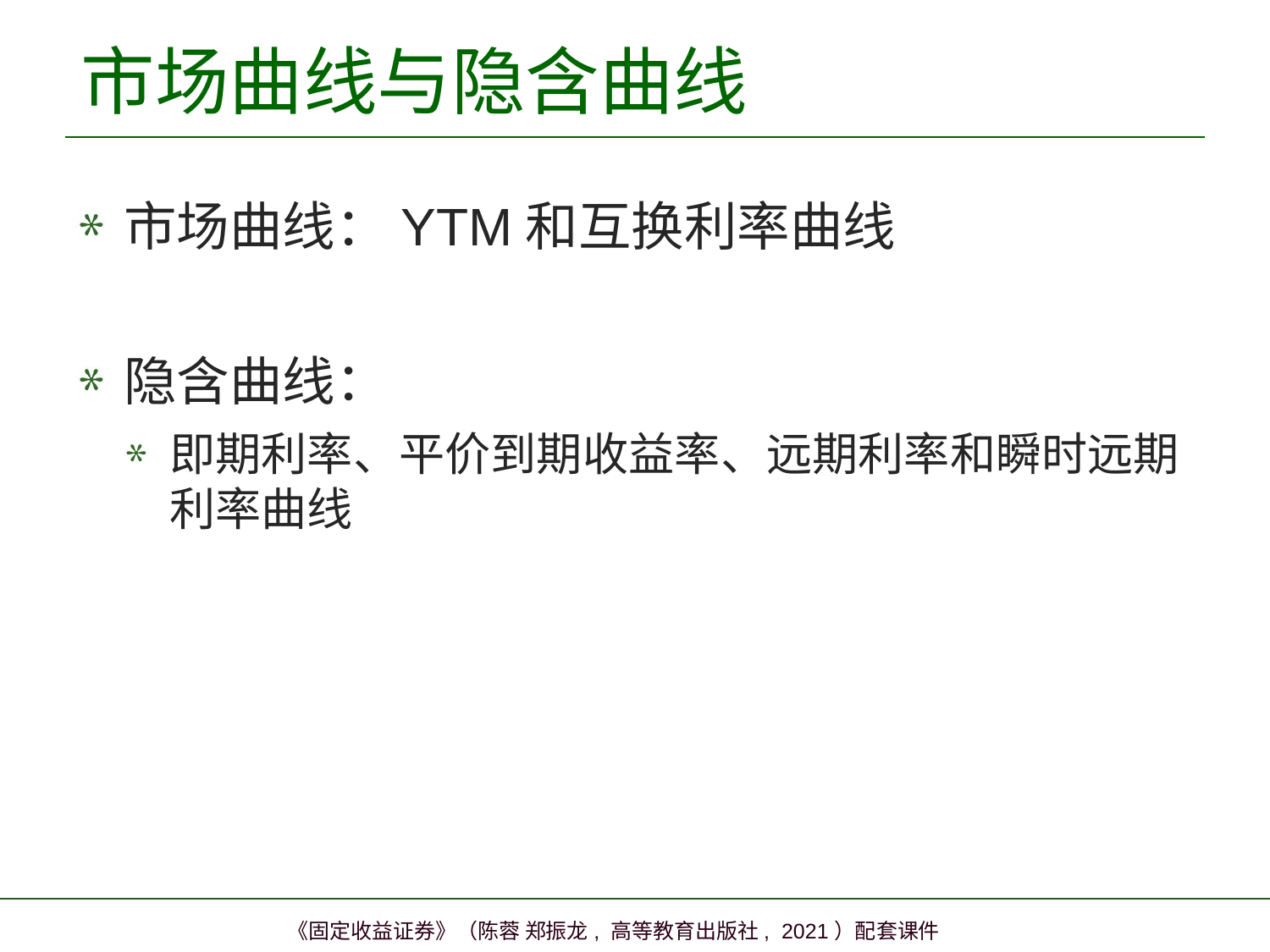

# 市场曲线与隐含曲线
市场曲线：YTM和互换利率曲线

隐含曲线：
即期利率、平价到期收益率、远期利率和瞬时远期利率曲线